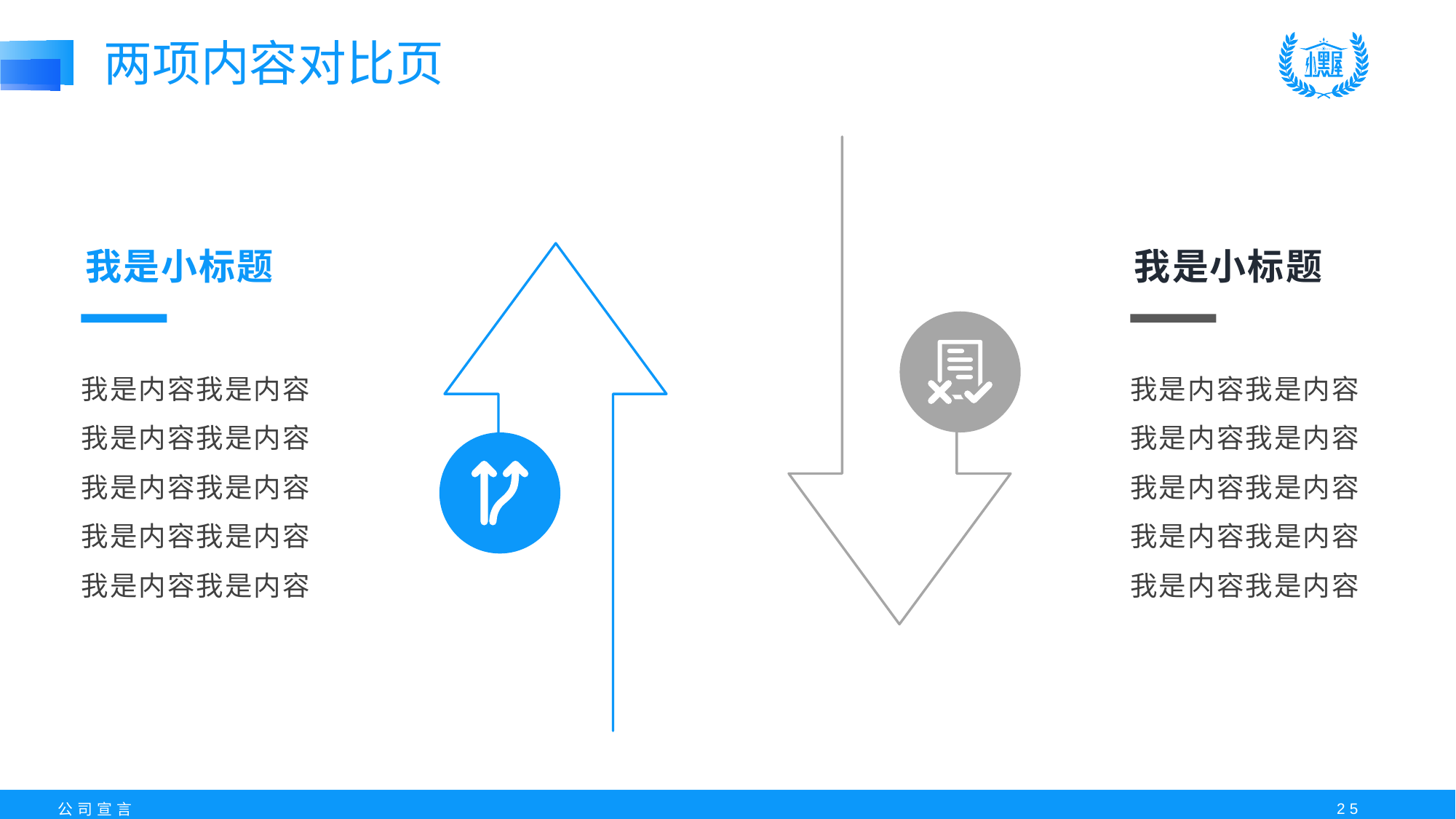

两项内容对比页

我是小标题

我是内容我是内容
我是内容我是内容
我是内容我是内容
我是内容我是内容
我是内容我是内容

我是小标题

我是内容我是内容
我是内容我是内容
我是内容我是内容
我是内容我是内容
我是内容我是内容

25